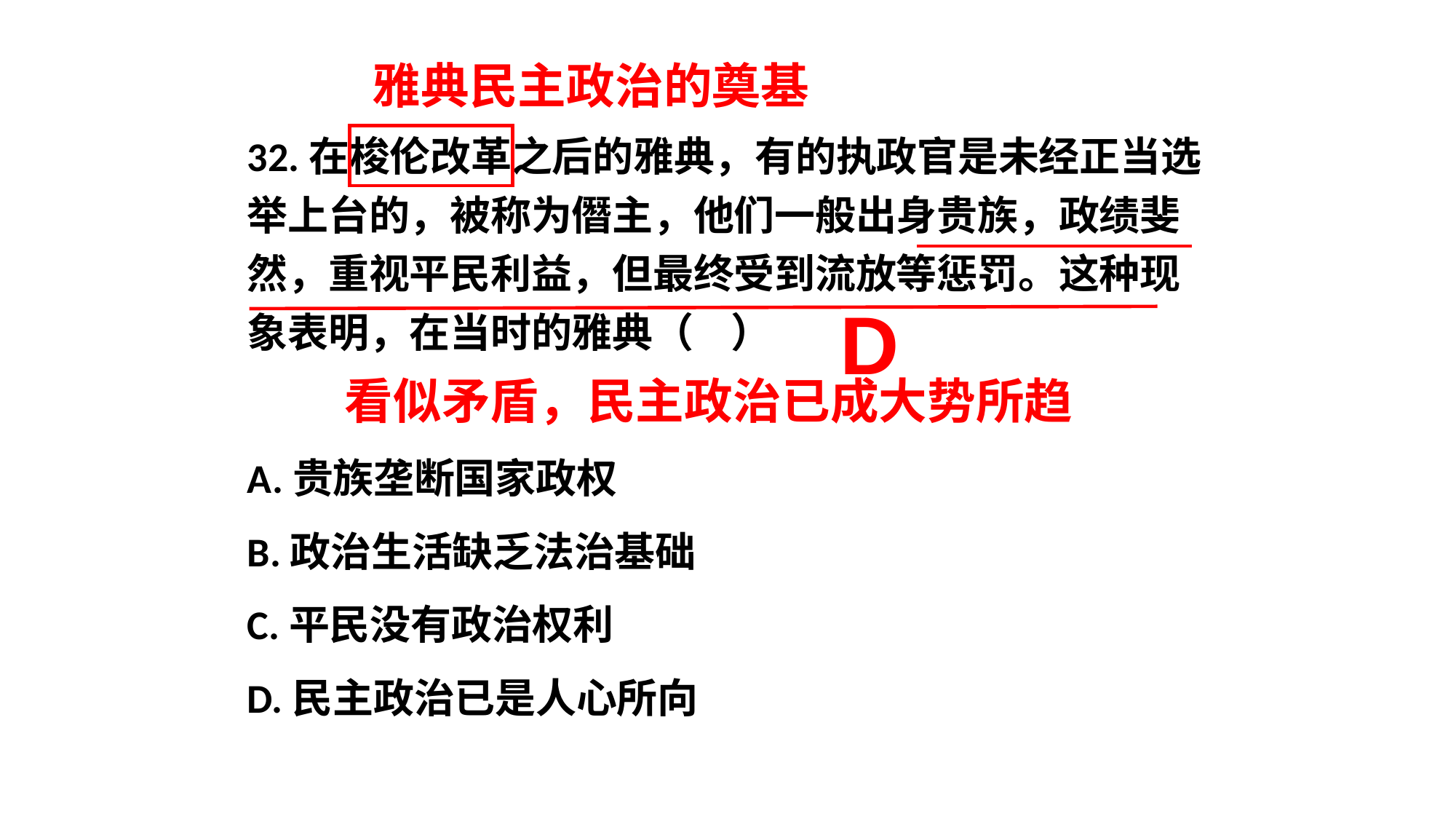

雅典民主政治的奠基
32.在梭伦改革之后的雅典，有的执政官是未经正当选举上台的，被称为僭主，他们一般出身贵族，政绩斐然，重视平民利益，但最终受到流放等惩罚。这种现象表明，在当时的雅典（    ）

A.贵族垄断国家政权
B.政治生活缺乏法治基础
C.平民没有政治权利
D.民主政治已是人心所向

D
看似矛盾，民主政治已成大势所趋